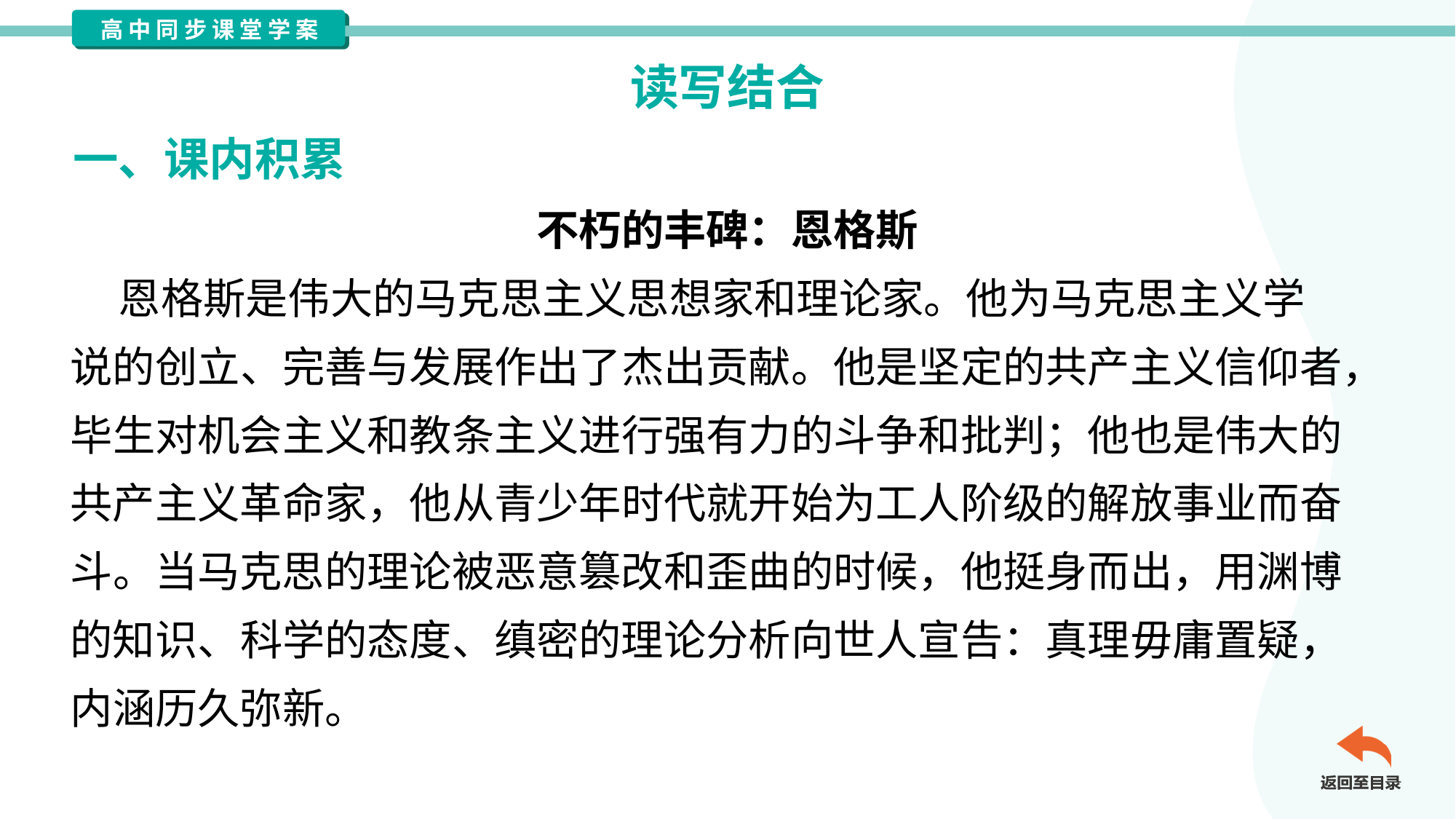

读写结合
一、课内积累
不朽的丰碑：恩格斯
    恩格斯是伟大的马克思主义思想家和理论家。他为马克思主义学
说的创立、完善与发展作出了杰出贡献。他是坚定的共产主义信仰者，
毕生对机会主义和教条主义进行强有力的斗争和批判；他也是伟大的
共产主义革命家，他从青少年时代就开始为工人阶级的解放事业而奋
斗。当马克思的理论被恶意篡改和歪曲的时候，他挺身而出，用渊博
的知识、科学的态度、缜密的理论分析向世人宣告：真理毋庸置疑，
内涵历久弥新。